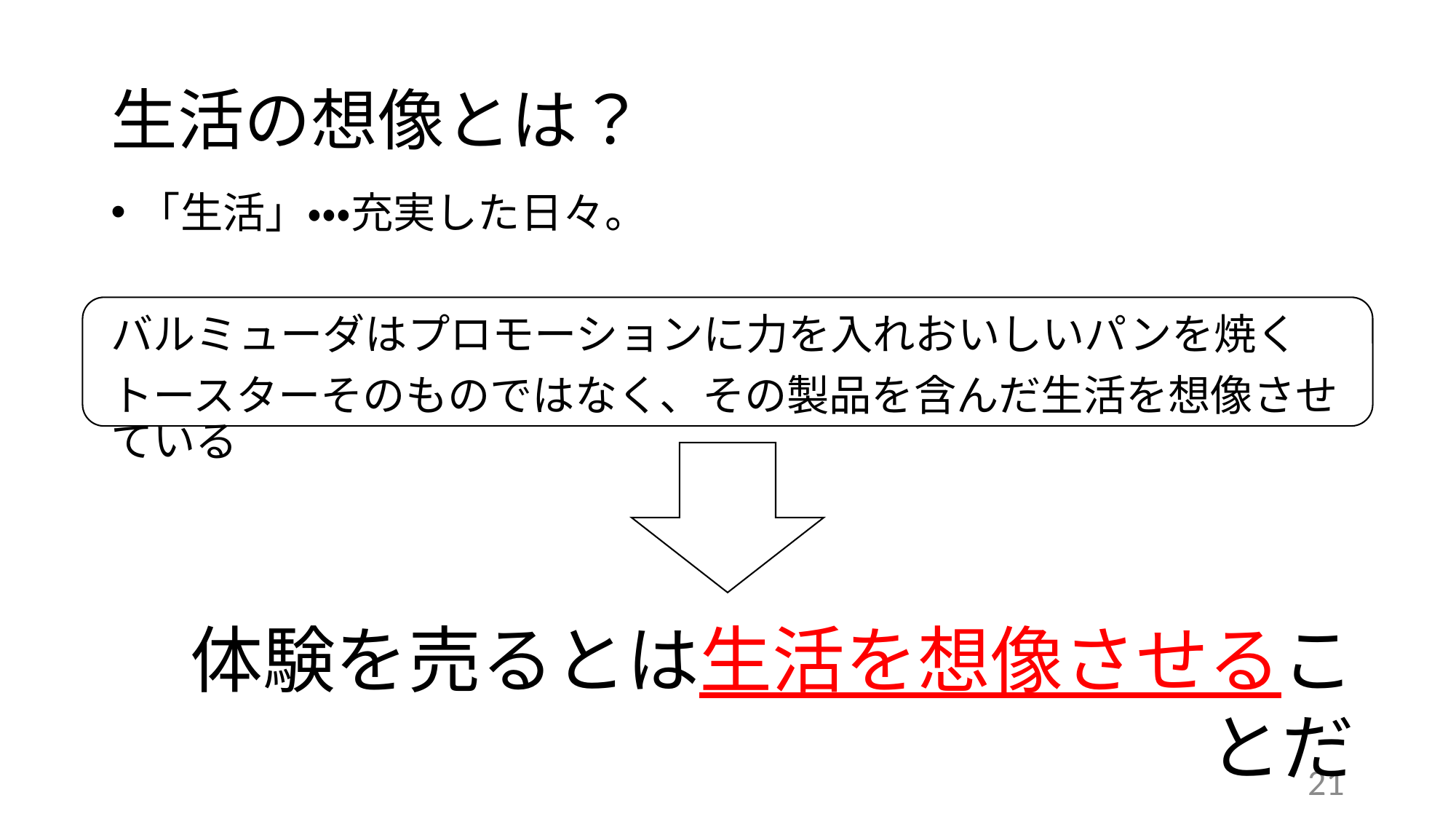

# 生活の想像とは？
「生活」・・・充実した日々。

バルミューダはプロモーションに力を入れおいしいパンを焼く
トースターそのものではなく、その製品を含んだ生活を想像させている

体験を売るとは生活を想像させることだ
21